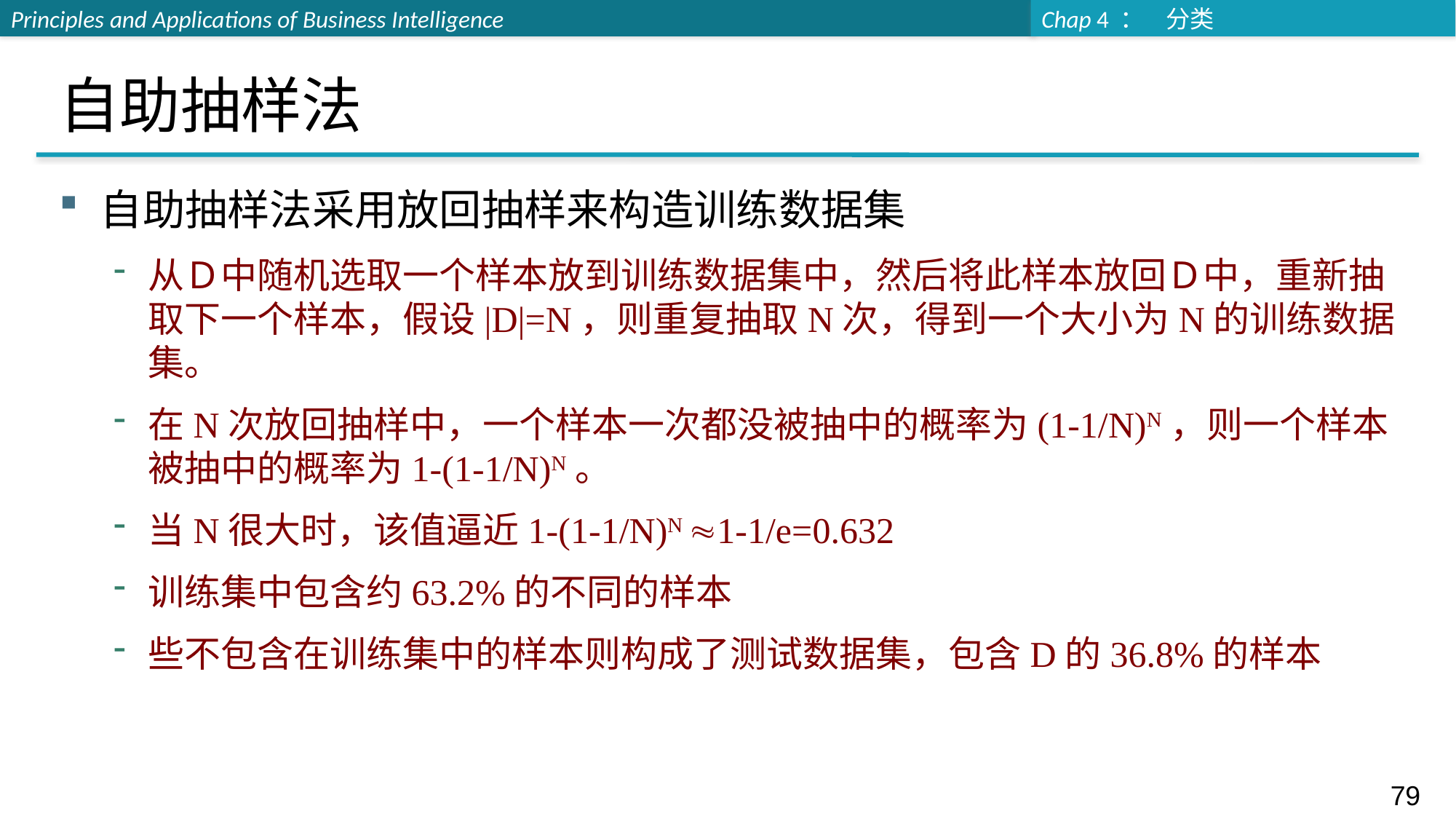

# 自助抽样法
自助抽样法采用放回抽样来构造训练数据集
从Ｄ中随机选取一个样本放到训练数据集中，然后将此样本放回Ｄ中，重新抽取下一个样本，假设|D|=N，则重复抽取N次，得到一个大小为N的训练数据集。
在N次放回抽样中，一个样本一次都没被抽中的概率为(1-1/N)N，则一个样本被抽中的概率为1-(1-1/N)N。
当N很大时，该值逼近1-(1-1/N)N ≈1-1/e=0.632
训练集中包含约63.2%的不同的样本
些不包含在训练集中的样本则构成了测试数据集，包含D的36.8%的样本